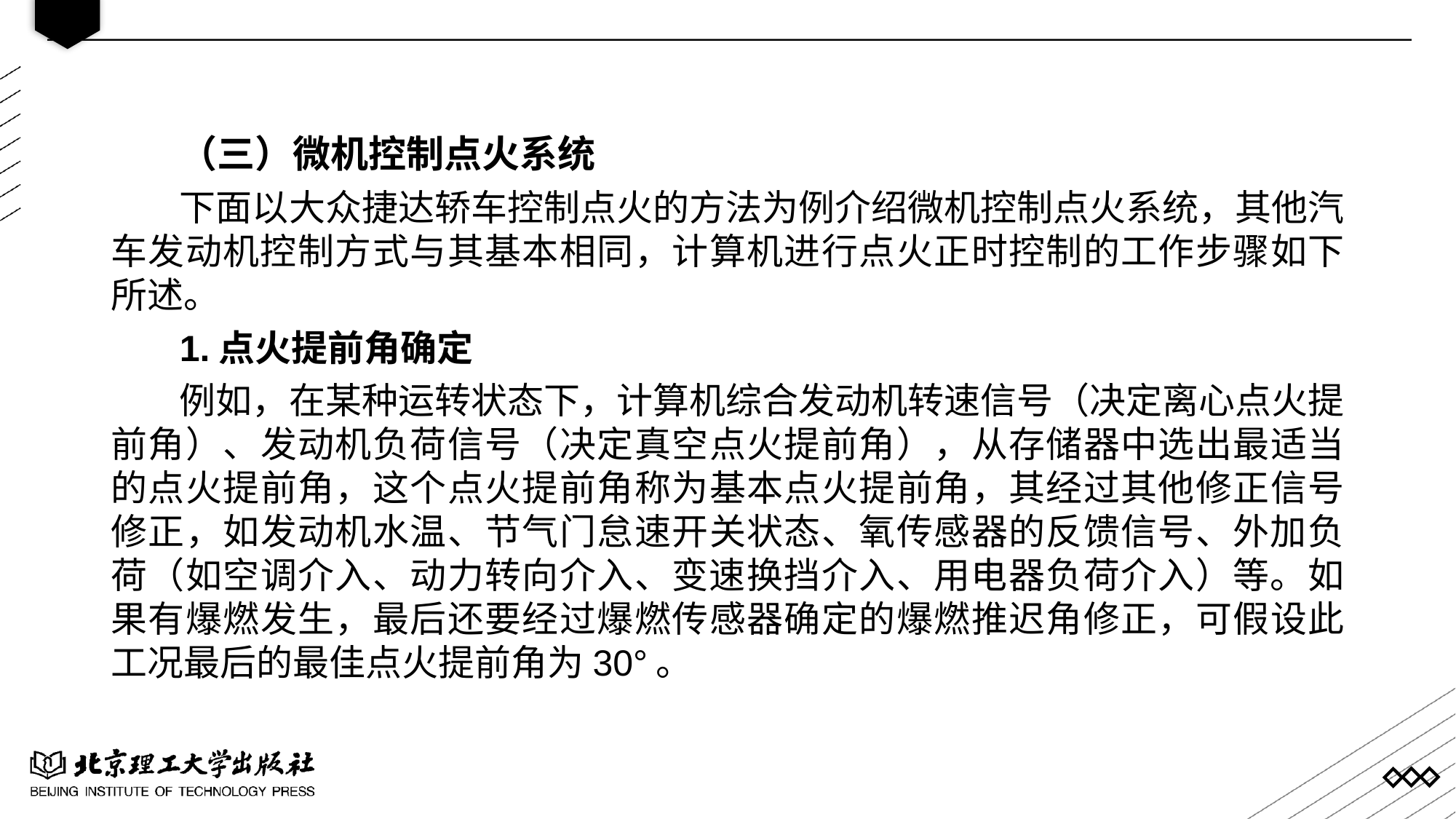

（三）微机控制点火系统
下面以大众捷达轿车控制点火的方法为例介绍微机控制点火系统，其他汽车发动机控制方式与其基本相同，计算机进行点火正时控制的工作步骤如下所述。
1.点火提前角确定
例如，在某种运转状态下，计算机综合发动机转速信号（决定离心点火提前角）、发动机负荷信号（决定真空点火提前角），从存储器中选出最适当的点火提前角，这个点火提前角称为基本点火提前角，其经过其他修正信号修正，如发动机水温、节气门怠速开关状态、氧传感器的反馈信号、外加负荷（如空调介入、动力转向介入、变速换挡介入、用电器负荷介入）等。如果有爆燃发生，最后还要经过爆燃传感器确定的爆燃推迟角修正，可假设此工况最后的最佳点火提前角为30°。